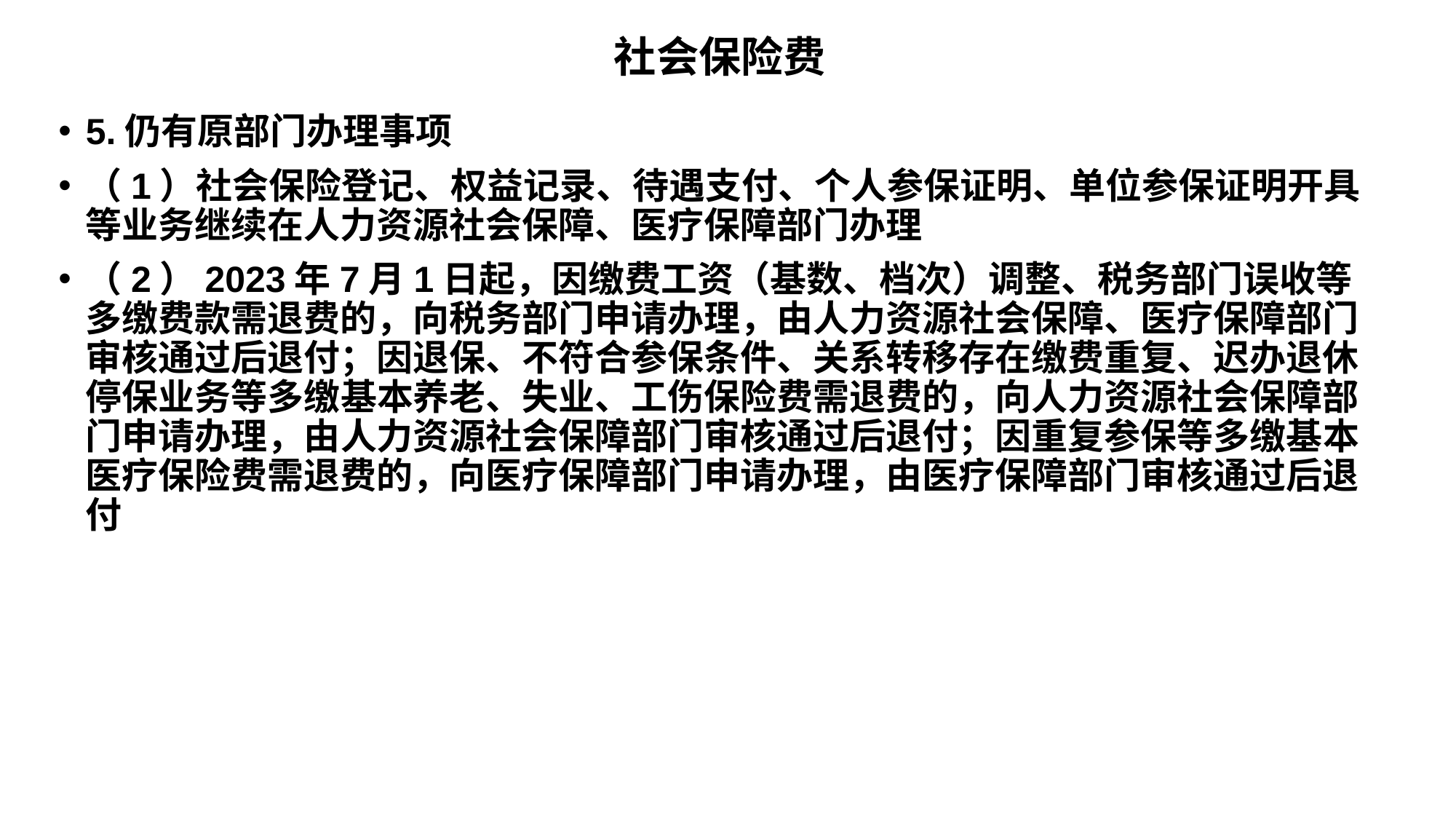

# 社会保险费
5.仍有原部门办理事项
（1）社会保险登记、权益记录、待遇支付、个人参保证明、单位参保证明开具等业务继续在人力资源社会保障、医疗保障部门办理
（2）2023年7月1日起，因缴费工资（基数、档次）调整、税务部门误收等多缴费款需退费的，向税务部门申请办理，由人力资源社会保障、医疗保障部门审核通过后退付；因退保、不符合参保条件、关系转移存在缴费重复、迟办退休停保业务等多缴基本养老、失业、工伤保险费需退费的，向人力资源社会保障部门申请办理，由人力资源社会保障部门审核通过后退付；因重复参保等多缴基本医疗保险费需退费的，向医疗保障部门申请办理，由医疗保障部门审核通过后退付